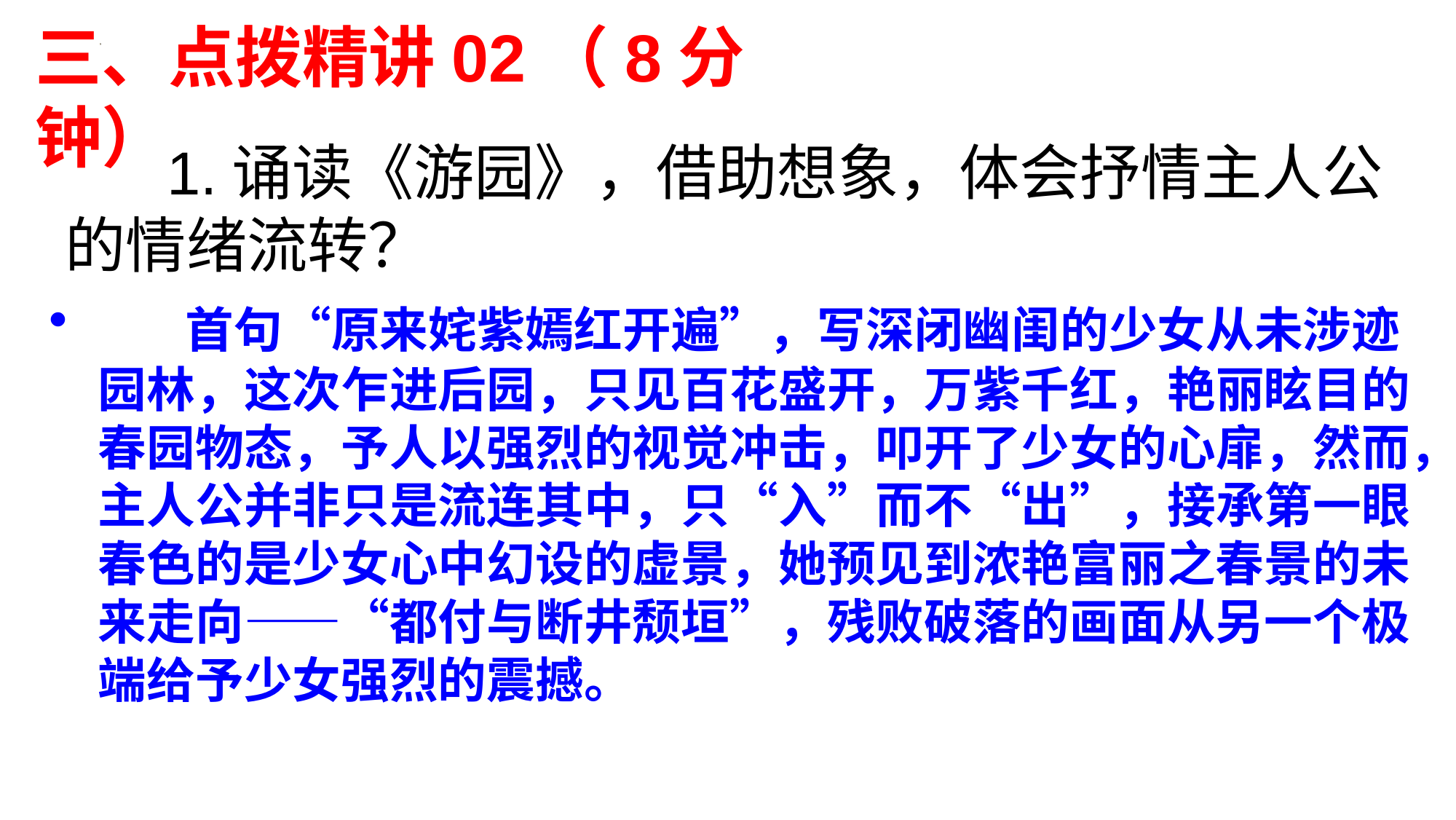

三、点拨精讲02（8分钟）
      1.诵读《游园》，借助想象，体会抒情主人公的情绪流转？
      首句“原来姹紫嫣红开遍”，写深闭幽闺的少女从未涉迹园林，这次乍进后园，只见百花盛开，万紫千红，艳丽眩目的春园物态，予人以强烈的视觉冲击，叩开了少女的心扉，然而，主人公并非只是流连其中，只“入”而不“出”，接承第一眼春色的是少女心中幻设的虚景，她预见到浓艳富丽之春景的未来走向——“都付与断井颓垣”，残败破落的画面从另一个极端给予少女强烈的震撼。